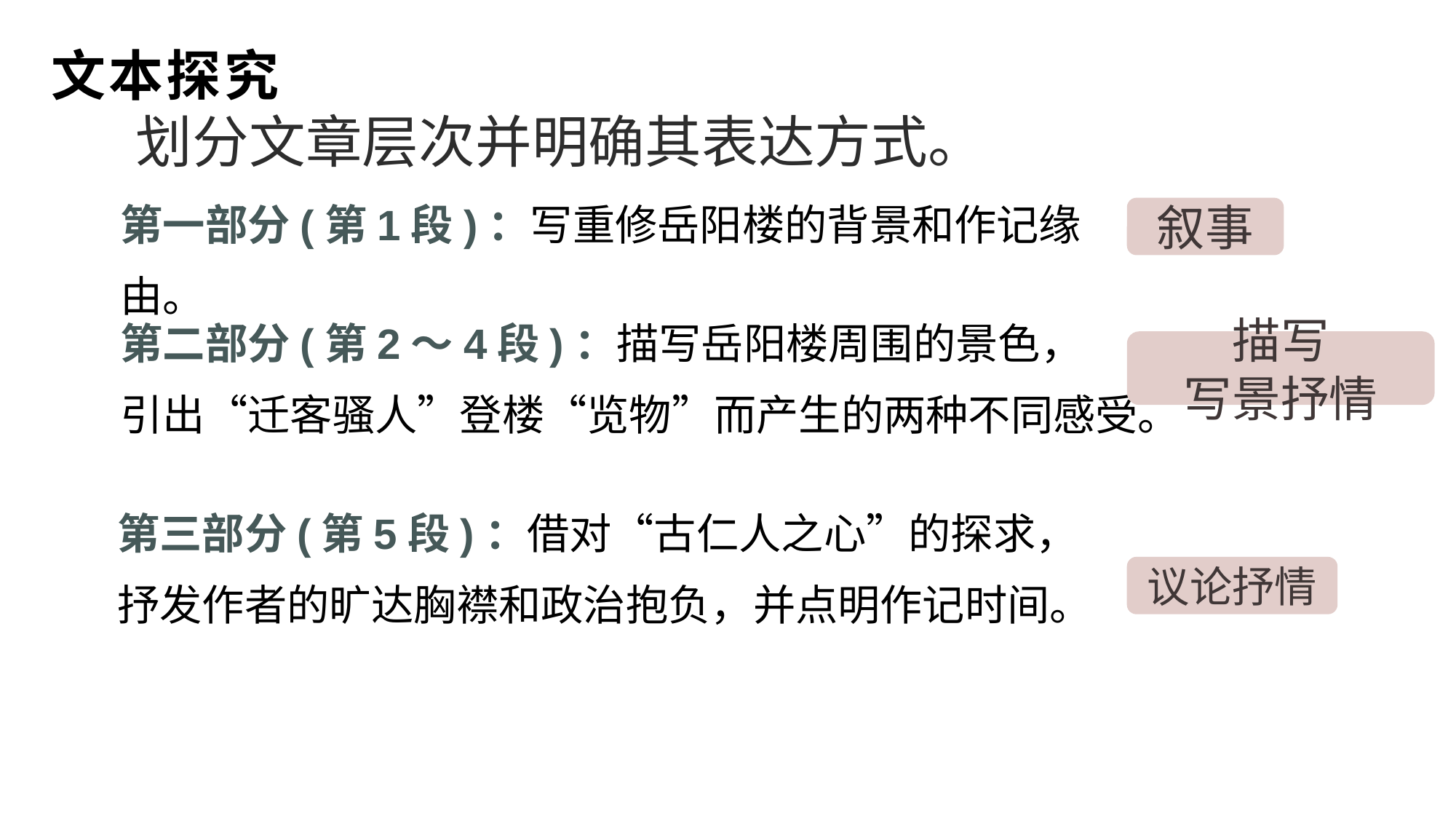

文本探究
划分文章层次并明确其表达方式。
第一部分(第1段)：写重修岳阳楼的背景和作记缘由。
叙事
第二部分(第2～4段)：描写岳阳楼周围的景色，
引出“迁客骚人”登楼“览物”而产生的两种不同感受。
描写
写景抒情
第三部分(第5段)：借对“古仁人之心”的探求，
抒发作者的旷达胸襟和政治抱负，并点明作记时间。
议论抒情